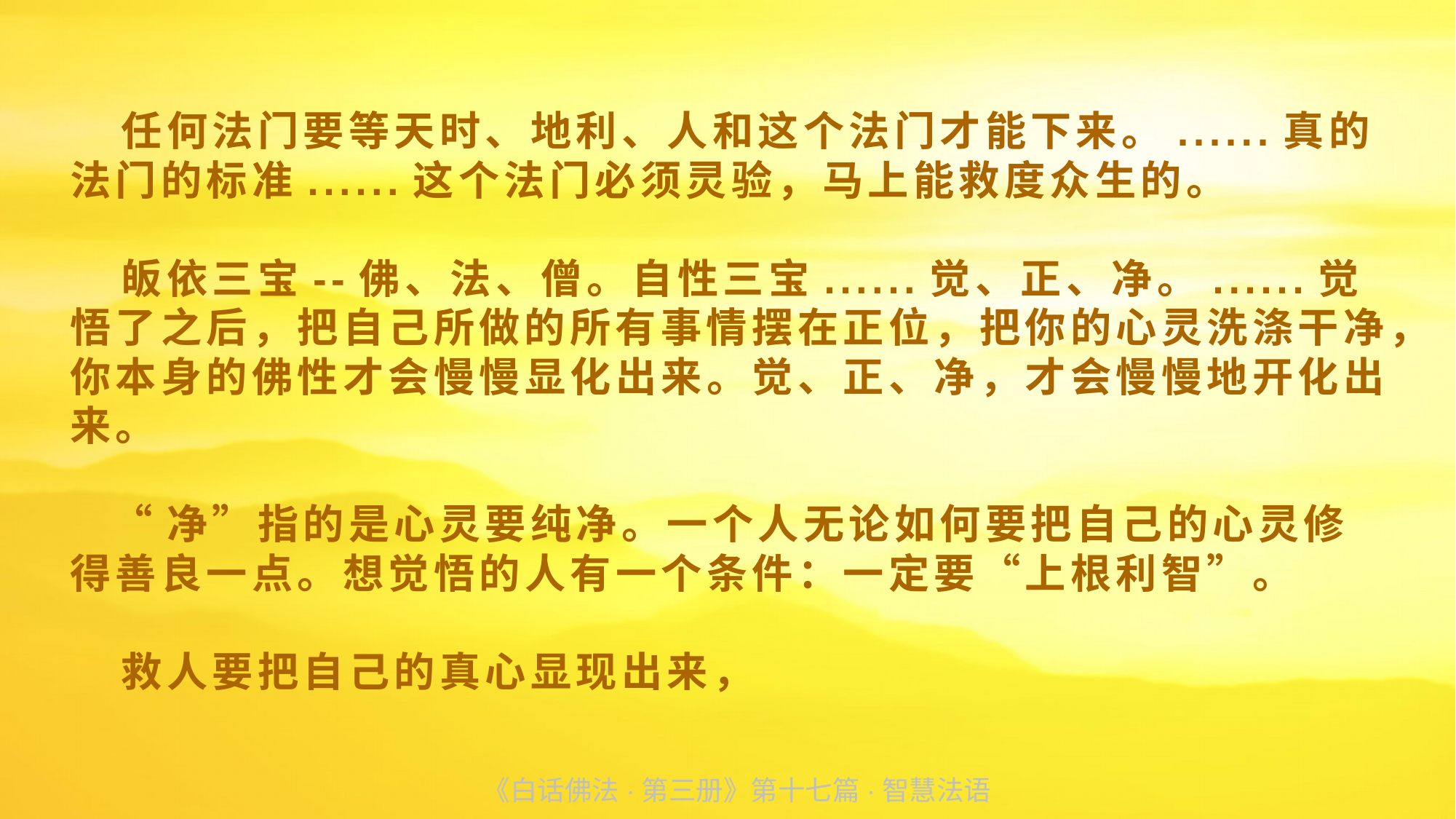

任何法门要等天时、地利、人和这个法门才能下来。......真的法门的标准......这个法门必须灵验，马上能救度众生的。

   皈依三宝--佛、法、僧。自性三宝......觉、正、净。......觉悟了之后，把自己所做的所有事情摆在正位，把你的心灵洗涤干净，你本身的佛性才会慢慢显化出来。觉、正、净，才会慢慢地开化出来。

   “净”指的是心灵要纯净。一个人无论如何要把自己的心灵修得善良一点。想觉悟的人有一个条件：一定要“上根利智”。

   救人要把自己的真心显现出来，
  《白话佛法·第三册》第十七篇·智慧法语